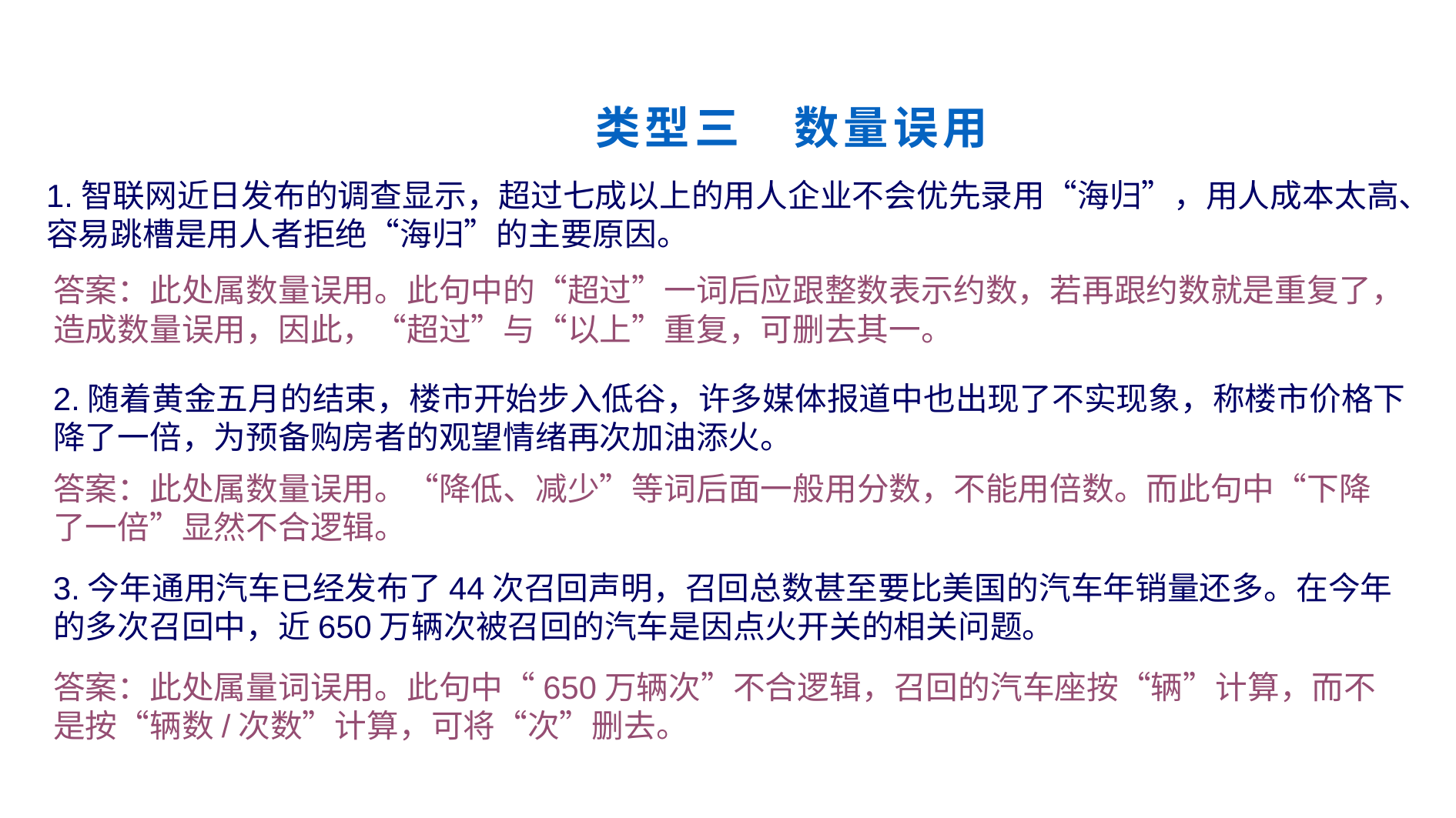

类型三　数量误用
1.智联网近日发布的调查显示，超过七成以上的用人企业不会优先录用“海归”，用人成本太高、容易跳槽是用人者拒绝“海归”的主要原因。

答案：此处属数量误用。此句中的“超过”一词后应跟整数表示约数，若再跟约数就是重复了，造成数量误用，因此，“超过”与“以上”重复，可删去其一。
2.随着黄金五月的结束，楼市开始步入低谷，许多媒体报道中也出现了不实现象，称楼市价格下降了一倍，为预备购房者的观望情绪再次加油添火。

答案：此处属数量误用。“降低、减少”等词后面一般用分数，不能用倍数。而此句中“下降了一倍”显然不合逻辑。
3.今年通用汽车已经发布了44次召回声明，召回总数甚至要比美国的汽车年销量还多。在今年的多次召回中，近650万辆次被召回的汽车是因点火开关的相关问题。
答案：此处属量词误用。此句中“650万辆次”不合逻辑，召回的汽车座按“辆”计算，而不是按“辆数/次数”计算，可将“次”删去。